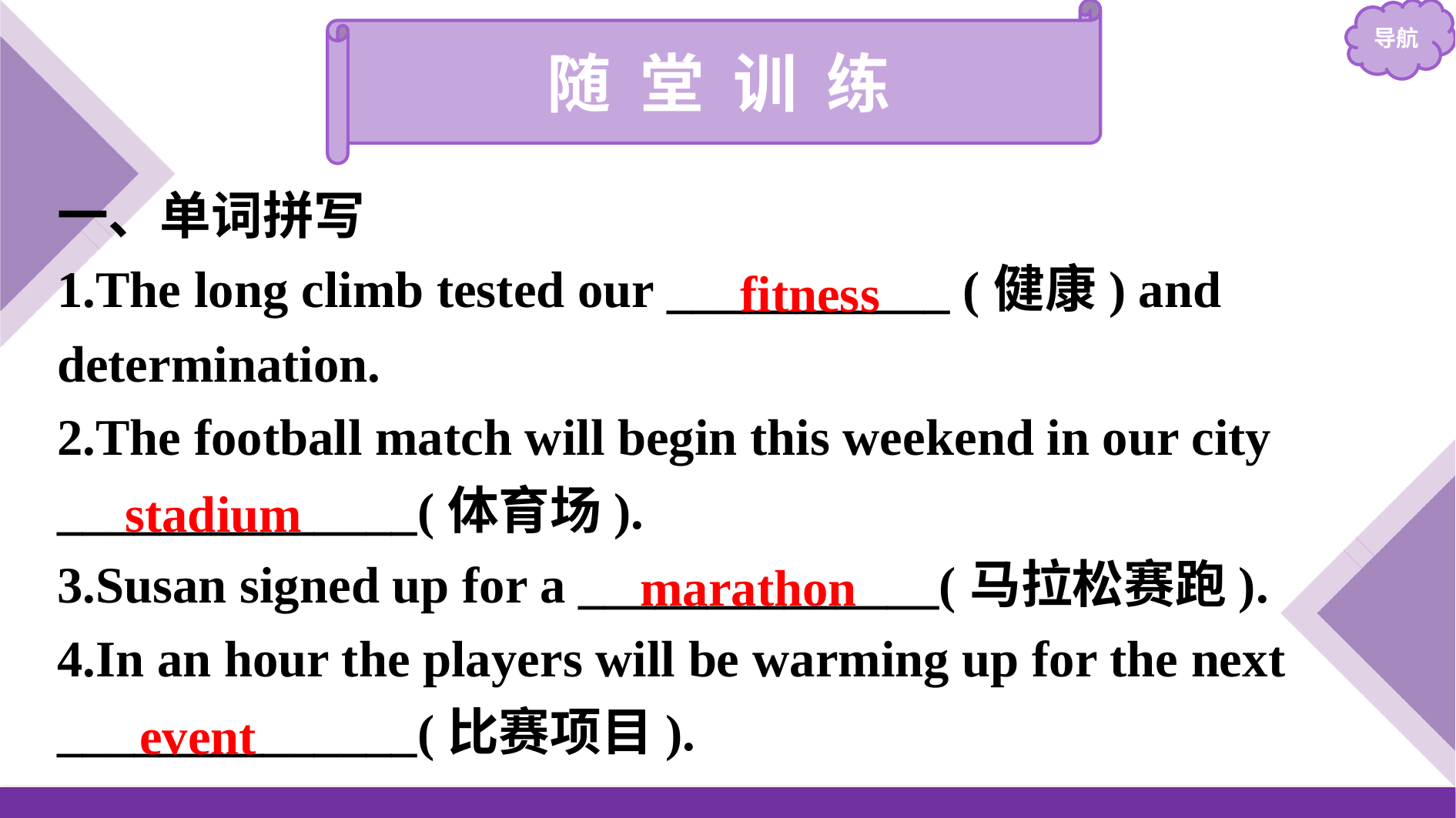

随  堂  训  练
一、单词拼写
1.The long climb tested our ___________ (健康) and determination.
2.The football match will begin this weekend in our city ______________(体育场).
3.Susan signed up for a ______________(马拉松赛跑).
4.In an hour the players will be warming up for the next ______________(比赛项目).
fitness
stadium
marathon
event